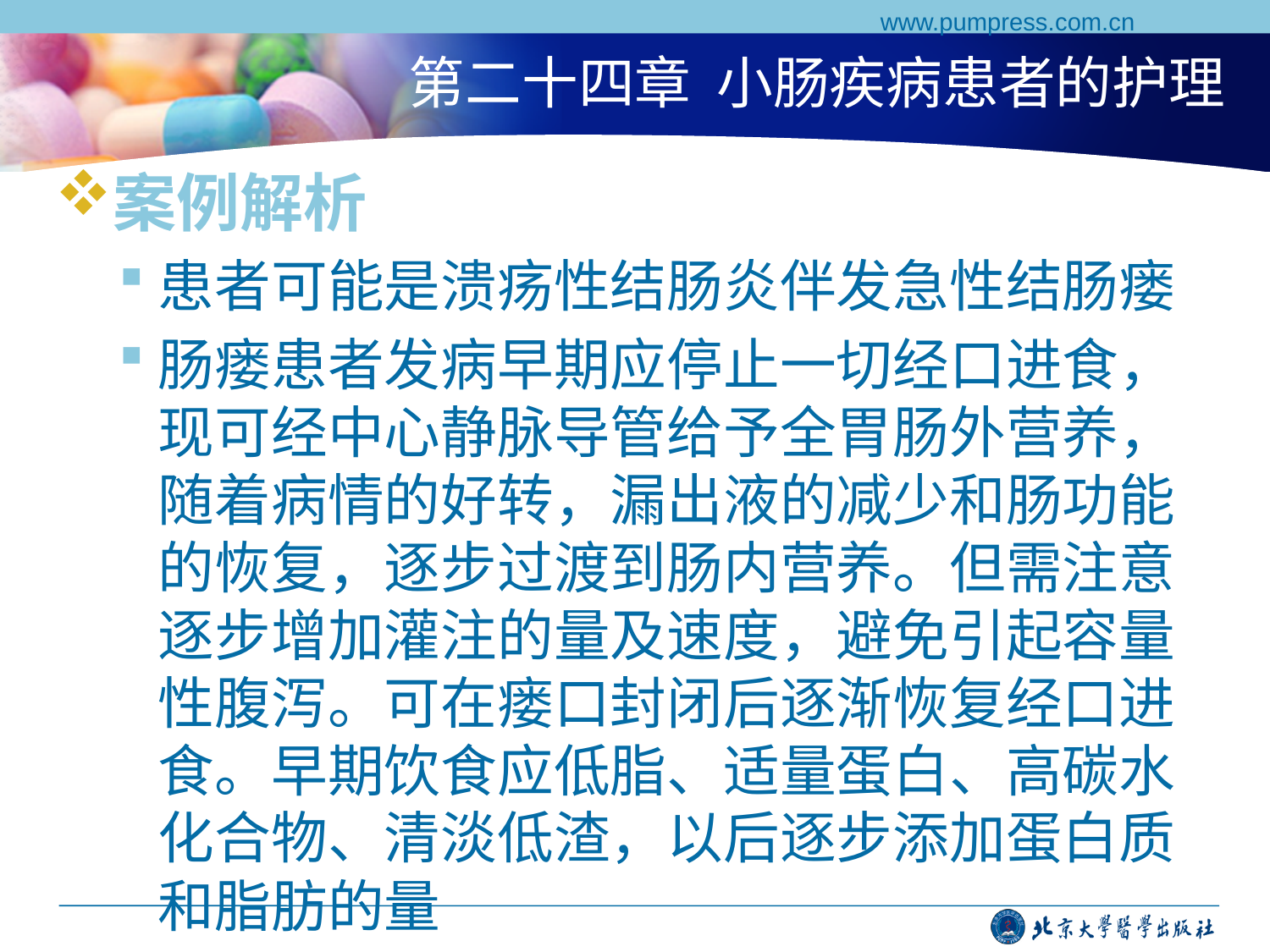

www.pumpress.com.cn
# 第二十四章  小肠疾病患者的护理
案例解析
患者可能是溃疡性结肠炎伴发急性结肠瘘
肠瘘患者发病早期应停止一切经口进食，现可经中心静脉导管给予全胃肠外营养，随着病情的好转，漏出液的减少和肠功能的恢复，逐步过渡到肠内营养。但需注意逐步增加灌注的量及速度，避免引起容量性腹泻。可在瘘口封闭后逐渐恢复经口进食。早期饮食应低脂、适量蛋白、高碳水化合物、清淡低渣，以后逐步添加蛋白质和脂肪的量